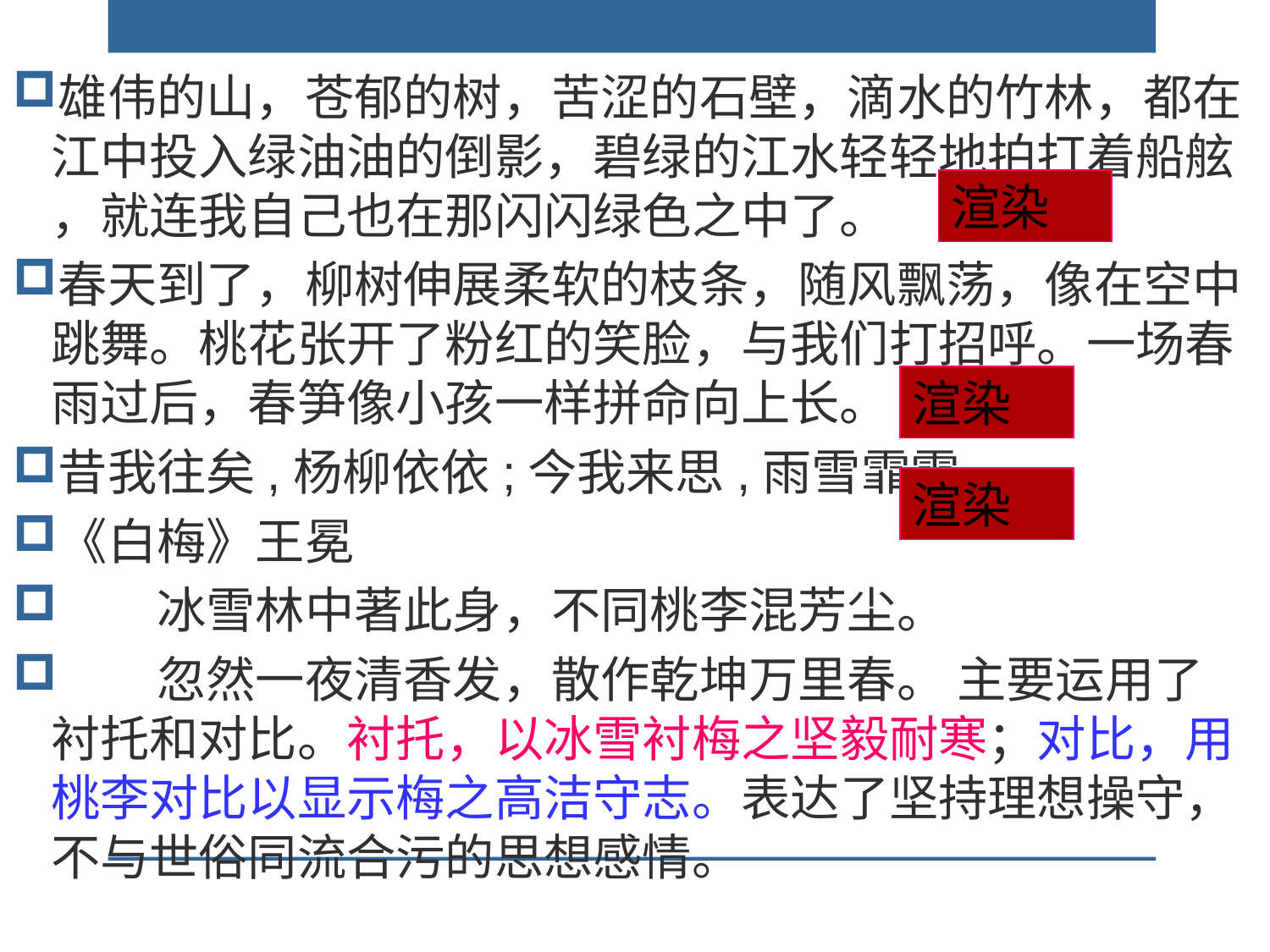

雄伟的山，苍郁的树，苦涩的石壁，滴水的竹林，都在江中投入绿油油的倒影，碧绿的江水轻轻地拍打着船舷 ，就连我自己也在那闪闪绿色之中了。
春天到了，柳树伸展柔软的枝条，随风飘荡，像在空中跳舞。桃花张开了粉红的笑脸，与我们打招呼。一场春雨过后，春笋像小孩一样拼命向上长。
昔我往矣,杨柳依依;今我来思,雨雪霏霏
《白梅》王冕
　　冰雪林中著此身，不同桃李混芳尘。
　　忽然一夜清香发，散作乾坤万里春。 主要运用了衬托和对比。衬托，以冰雪衬梅之坚毅耐寒；对比，用桃李对比以显示梅之高洁守志。表达了坚持理想操守，不与世俗同流合污的思想感情。
渲染
渲染
渲染